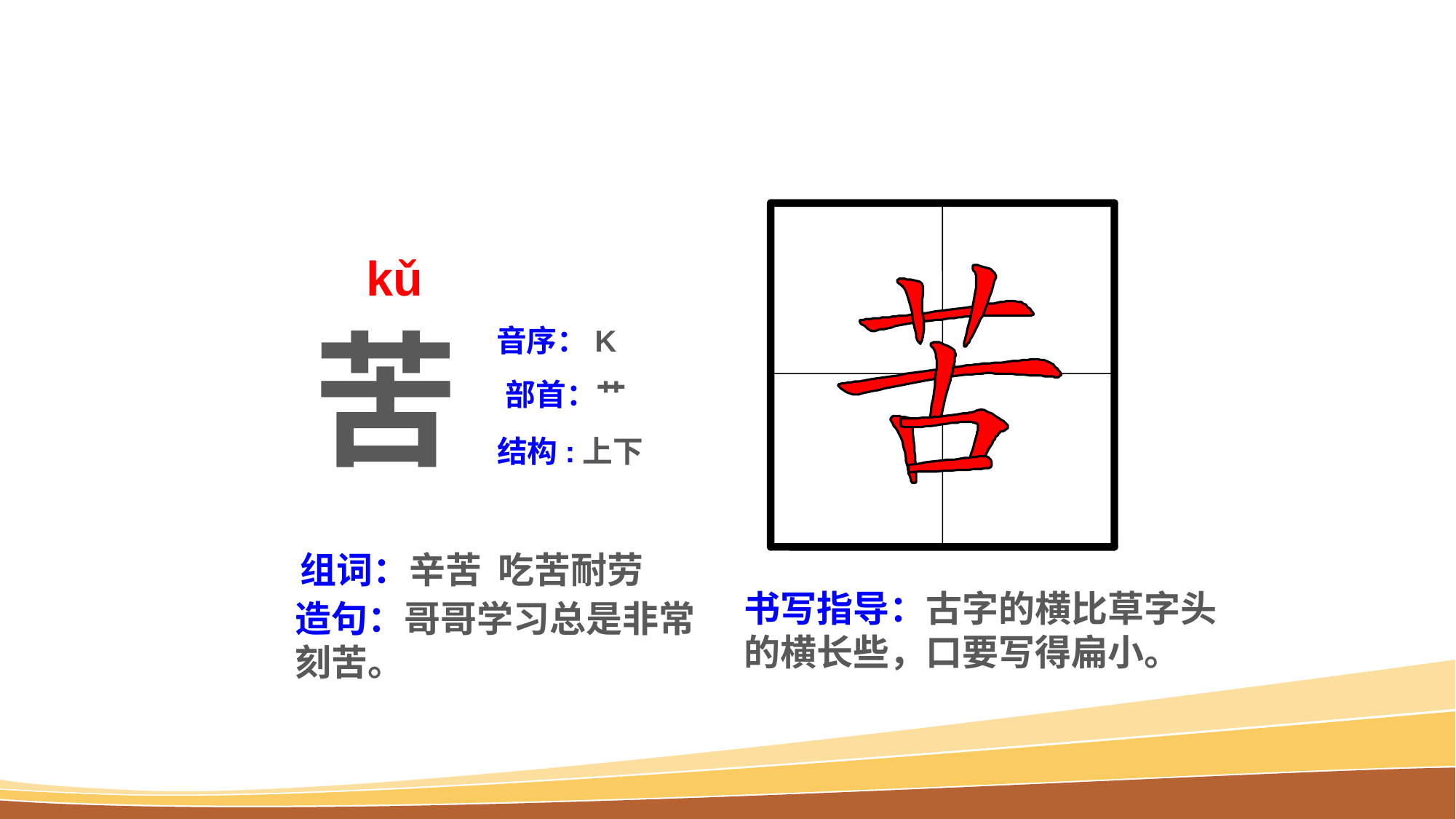

kǔ

苦
音序：K

部首：艹

结构:上下

组词：辛苦  吃苦耐劳
书写指导：古字的横比草字头的横长些，口要写得扁小。
造句：哥哥学习总是非常刻苦。